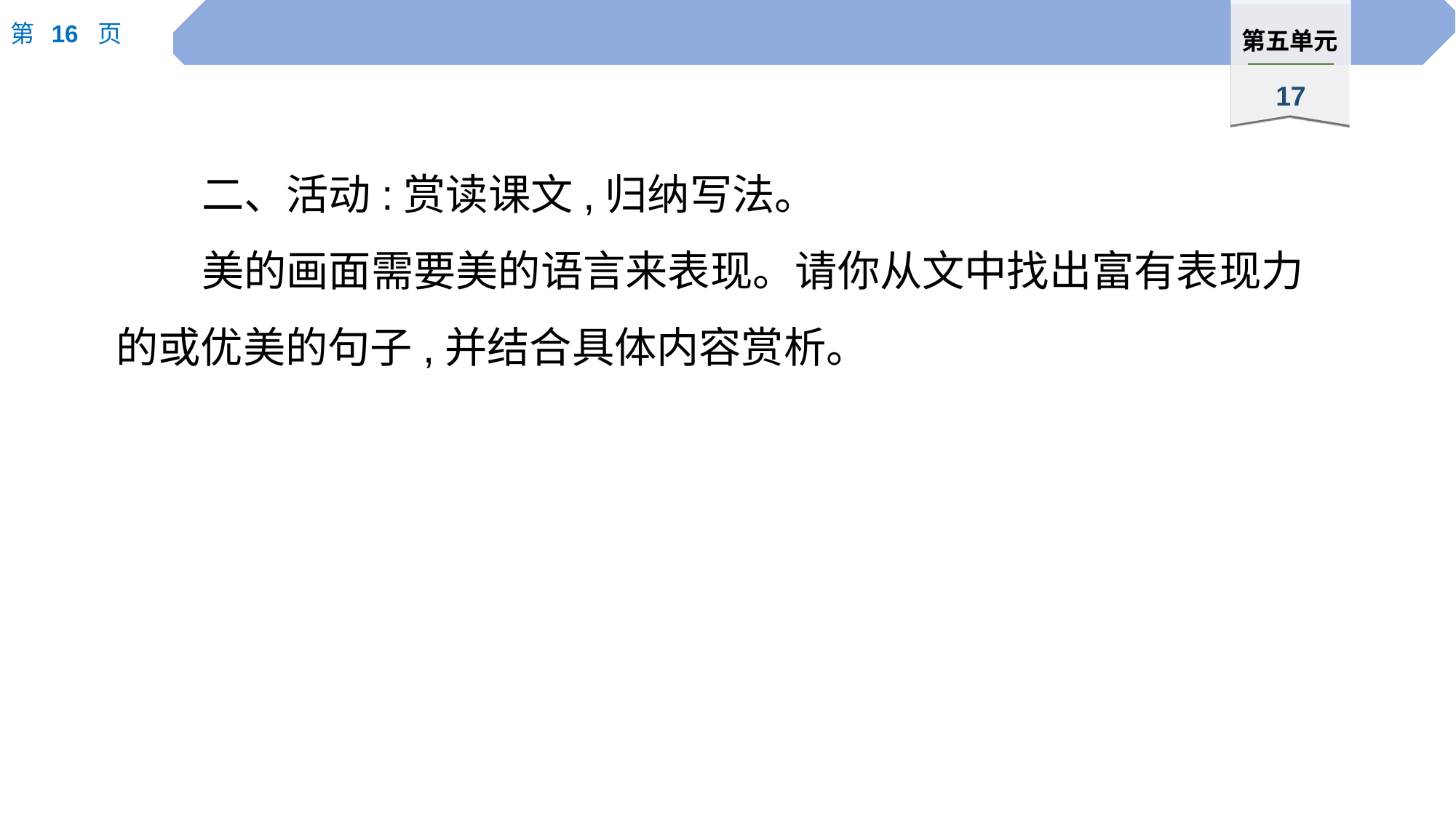

二、活动:赏读课文,归纳写法。
美的画面需要美的语言来表现。请你从文中找出富有表现力的或优美的句子,并结合具体内容赏析。